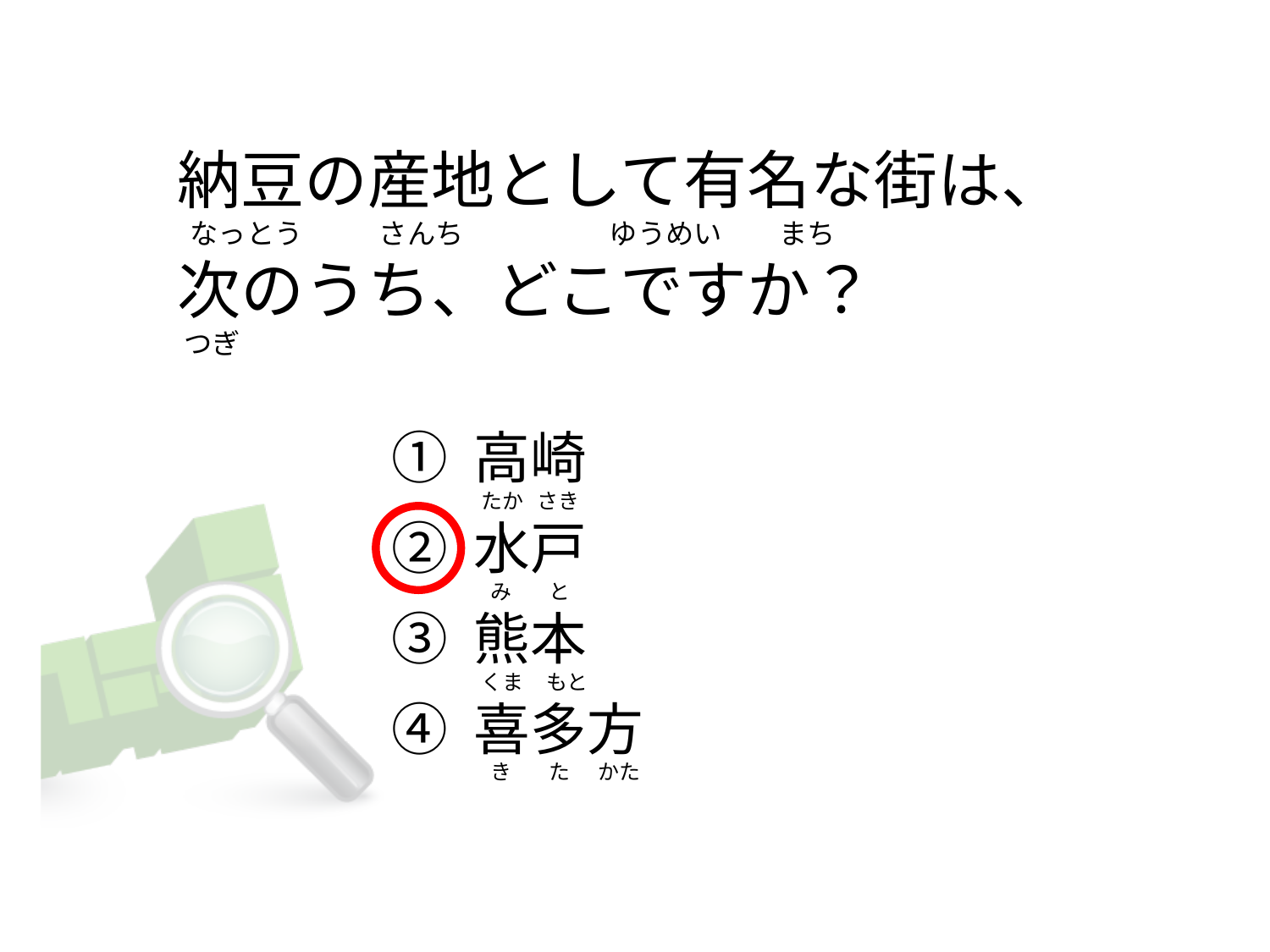

# 納豆の産地として有名な街は、   なっとう            さんち                       ゆうめい         まち 次のうち、どこですか？  つぎ
① 高崎
② 水戸
③ 熊本
④ 喜多方
たか   さき

 み        と
くま     もと
 き        た      かた